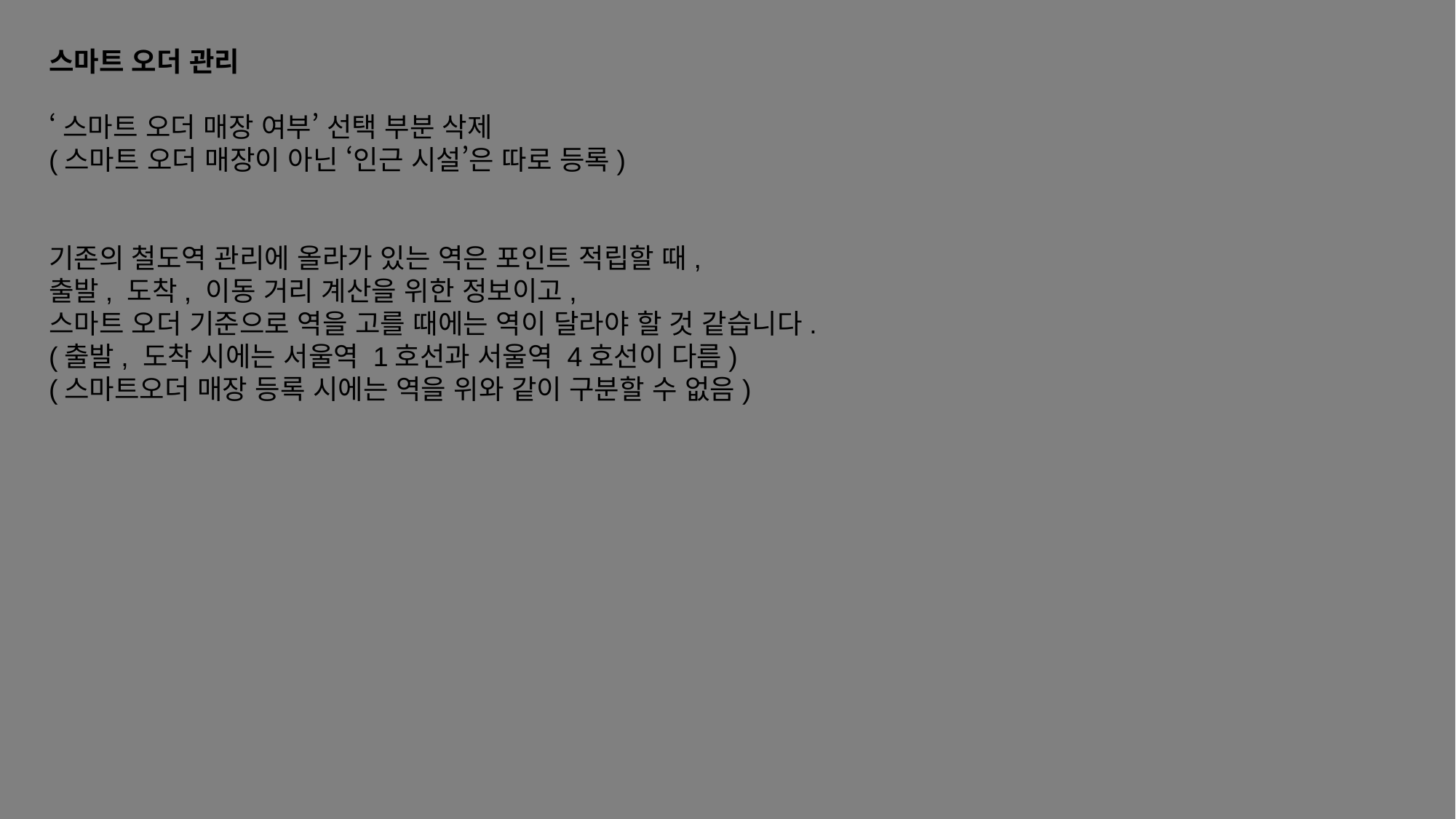

스마트 오더 관리

‘스마트 오더 매장 여부’ 선택 부분 삭제
(스마트 오더 매장이 아닌 ‘인근 시설’은 따로 등록)

기존의 철도역 관리에 올라가 있는 역은 포인트 적립할 때,
출발, 도착, 이동 거리 계산을 위한 정보이고,
스마트 오더 기준으로 역을 고를 때에는 역이 달라야 할 것 같습니다.
(출발, 도착 시에는 서울역 1호선과 서울역 4호선이 다름)
(스마트오더 매장 등록 시에는 역을 위와 같이 구분할 수 없음)